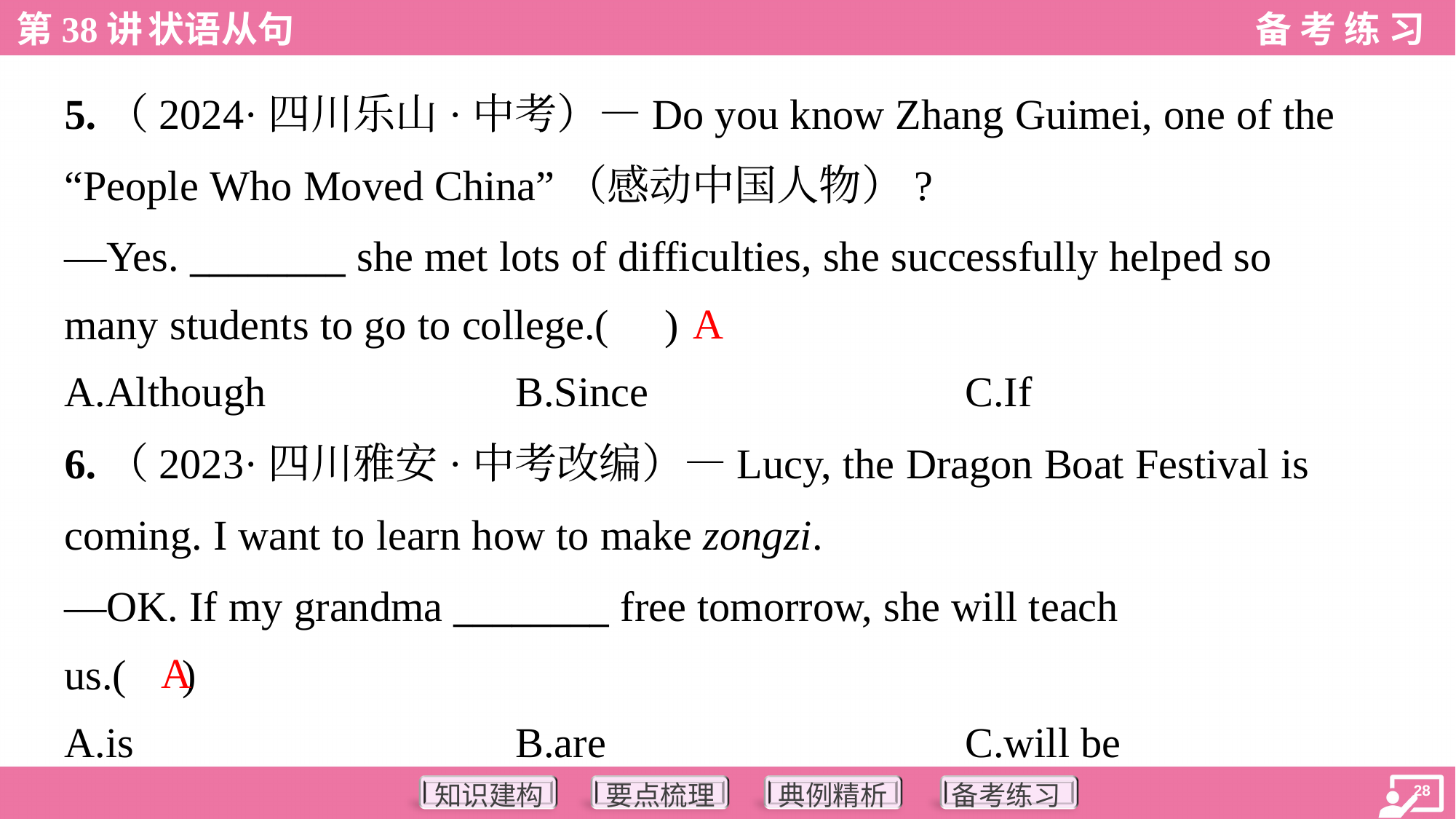

5.（2024·四川乐山·中考）—Do you know Zhang Guimei, one of the
“People Who Moved China”（感动中国人物）?
—Yes. ________ she met lots of difficulties, she successfully helped so
many students to go to college.(     )
A
A.Although	B.Since	C.If
6.（2023·四川雅安·中考改编）—Lucy, the Dragon Boat Festival is
coming. I want to learn how to make zongzi.
—OK. If my grandma ________ free tomorrow, she will teach
us.(     )
A
A.is	B.are	C.will be